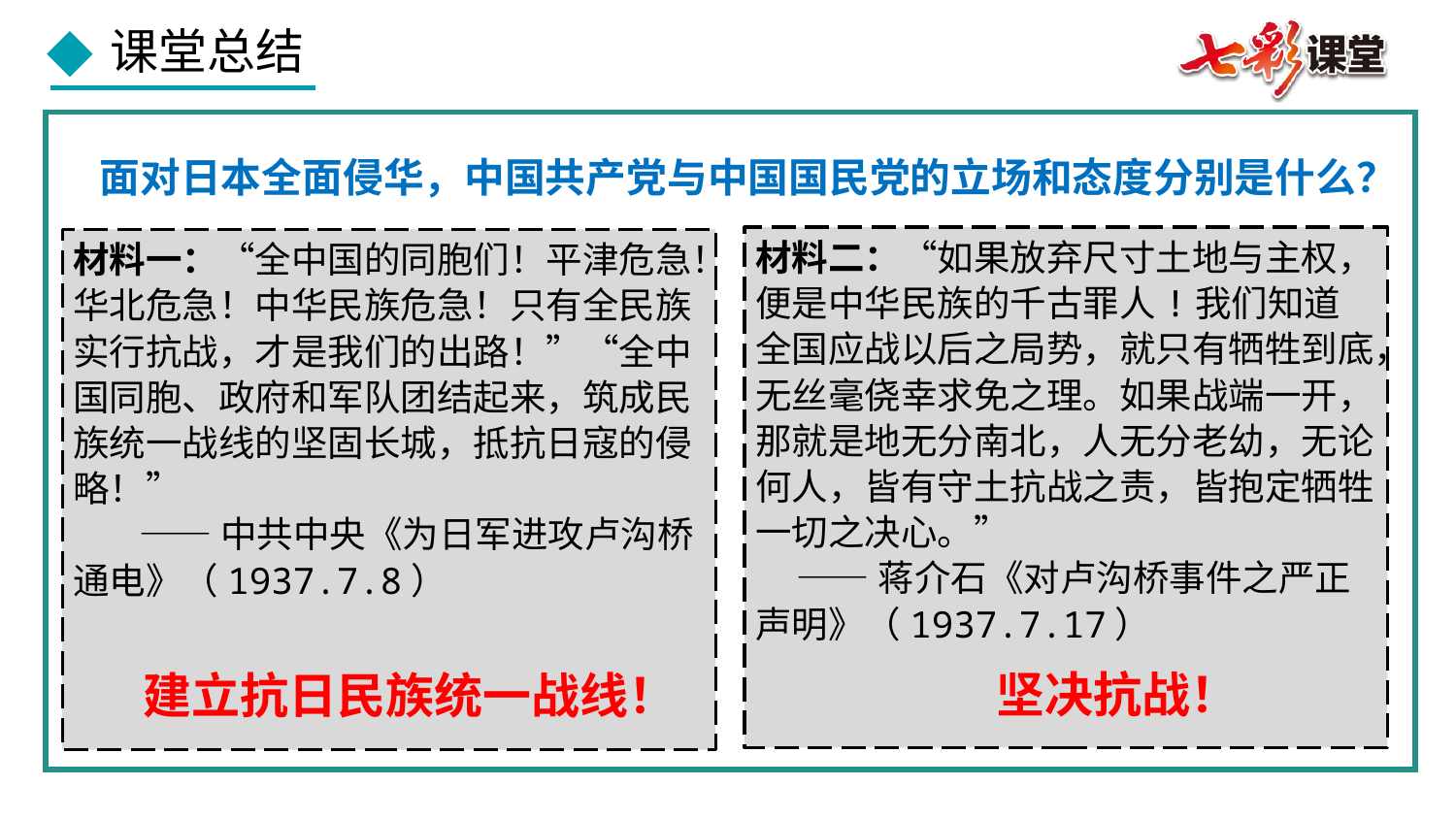

面对日本全面侵华，中国共产党与中国国民党的立场和态度分别是什么？
材料二：“如果放弃尺寸土地与主权，便是中华民族的千古罪人!我们知道全国应战以后之局势，就只有牺牲到底，无丝毫侥幸求免之理。如果战端一开，那就是地无分南北，人无分老幼，无论何人，皆有守土抗战之责，皆抱定牺牲一切之决心。”
     ——蒋介石《对卢沟桥事件之严正声明》（1937.7.17）
材料一：“全中国的同胞们！平津危急！华北危急！中华民族危急！只有全民族实行抗战，才是我们的出路！”“全中国同胞、政府和军队团结起来，筑成民族统一战线的坚固长城，抵抗日寇的侵略！”
        ——中共中央《为日军进攻卢沟桥通电》（1937.7.8）

坚决抗战！
建立抗日民族统一战线！